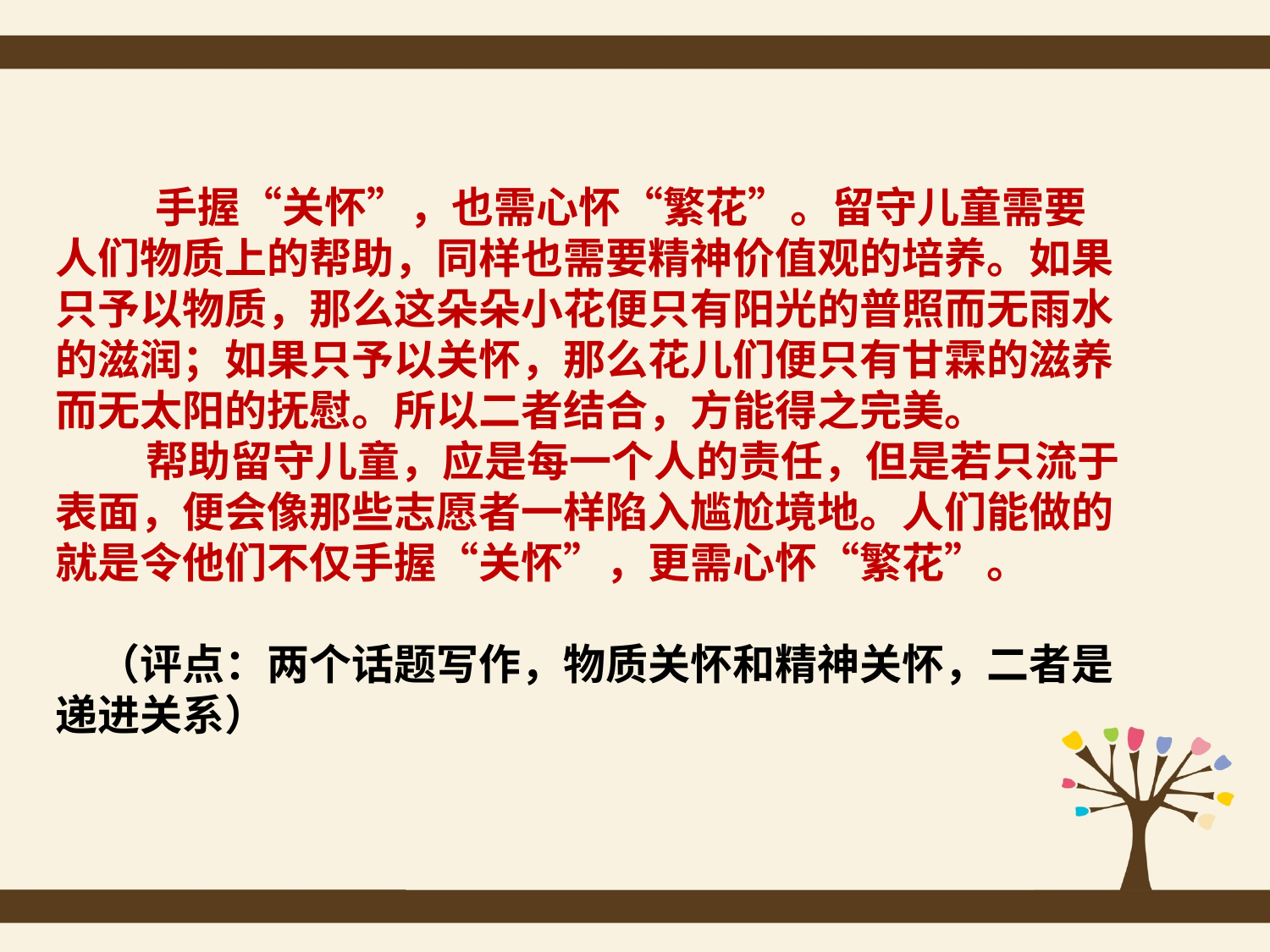

手握“关怀”，也需心怀“繁花”。留守儿童需要人们物质上的帮助，同样也需要精神价值观的培养。如果只予以物质，那么这朵朵小花便只有阳光的普照而无雨水的滋润；如果只予以关怀，那么花儿们便只有甘霖的滋养而无太阳的抚慰。所以二者结合，方能得之完美。
    帮助留守儿童，应是每一个人的责任，但是若只流于表面，便会像那些志愿者一样陷入尴尬境地。人们能做的就是令他们不仅手握“关怀”，更需心怀“繁花”。

（评点：两个话题写作，物质关怀和精神关怀，二者是递进关系）